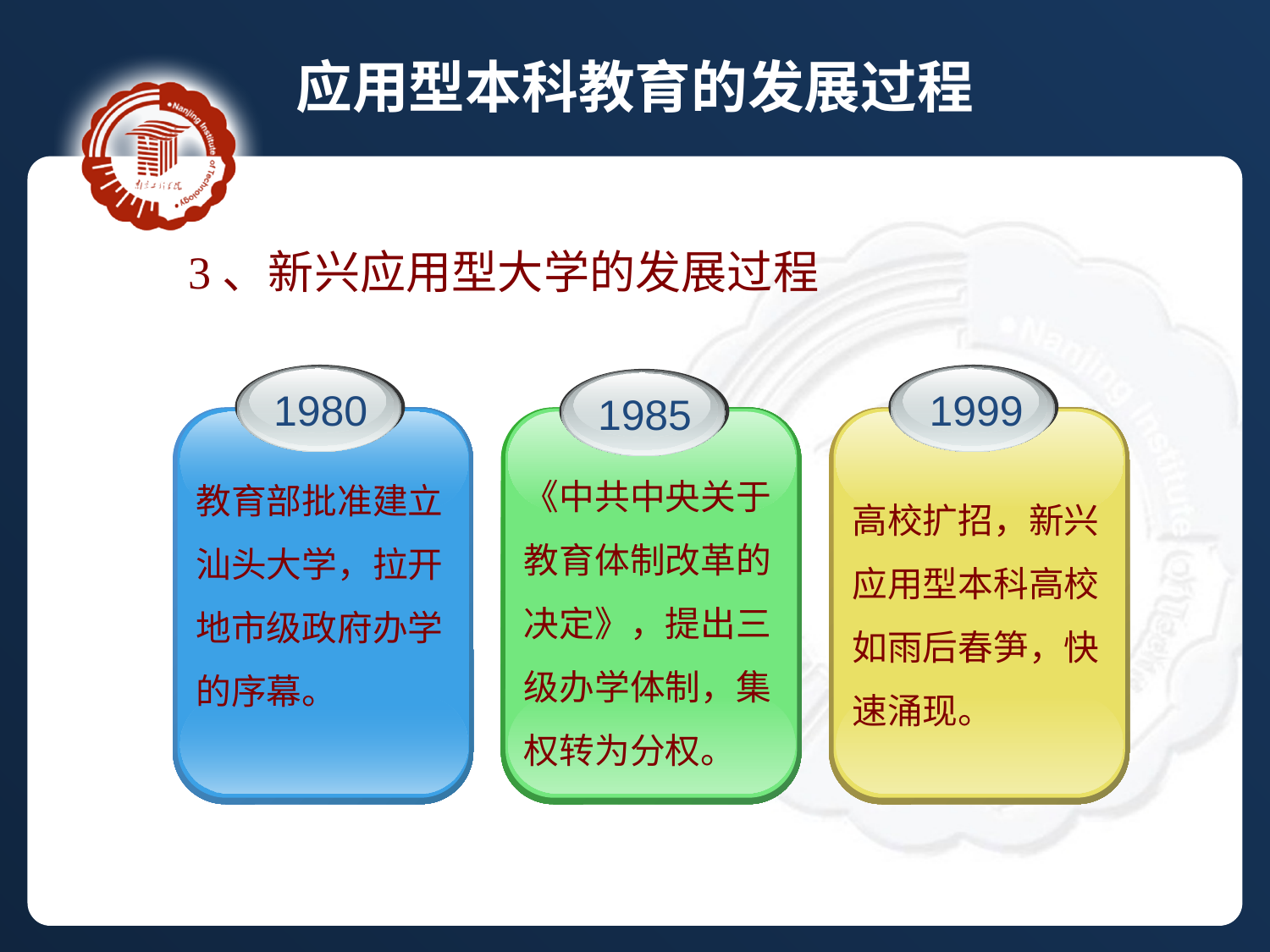

应用型本科教育的发展过程
3、新兴应用型大学的发展过程

1980
1999
1985

《中共中央关于教育体制改革的决定》，提出三级办学体制，集权转为分权。
教育部批准建立汕头大学，拉开地市级政府办学的序幕。
高校扩招，新兴应用型本科高校如雨后春笋，快速涌现。